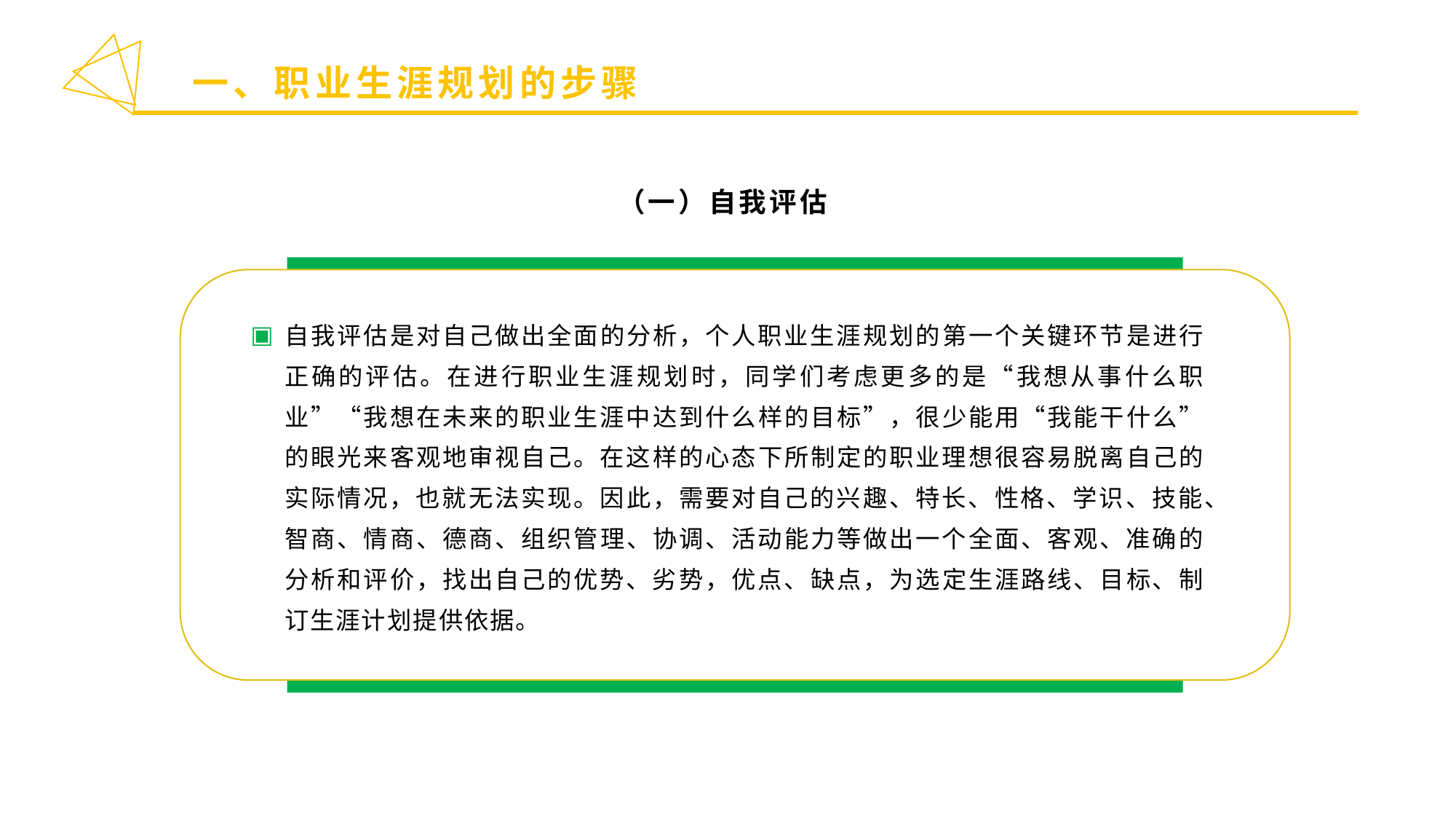

一、职业生涯规划的步骤
（一）自我评估

自我评估是对自己做出全面的分析，个人职业生涯规划的第一个关键环节是进行正确的评估。在进行职业生涯规划时，同学们考虑更多的是“我想从事什么职业”“我想在未来的职业生涯中达到什么样的目标”，很少能用“我能干什么”的眼光来客观地审视自己。在这样的心态下所制定的职业理想很容易脱离自己的实际情况，也就无法实现。因此，需要对自己的兴趣、特长、性格、学识、技能、智商、情商、德商、组织管理、协调、活动能力等做出一个全面、客观、准确的分析和评价，找出自己的优势、劣势，优点、缺点，为选定生涯路线、目标、制订生涯计划提供依据。